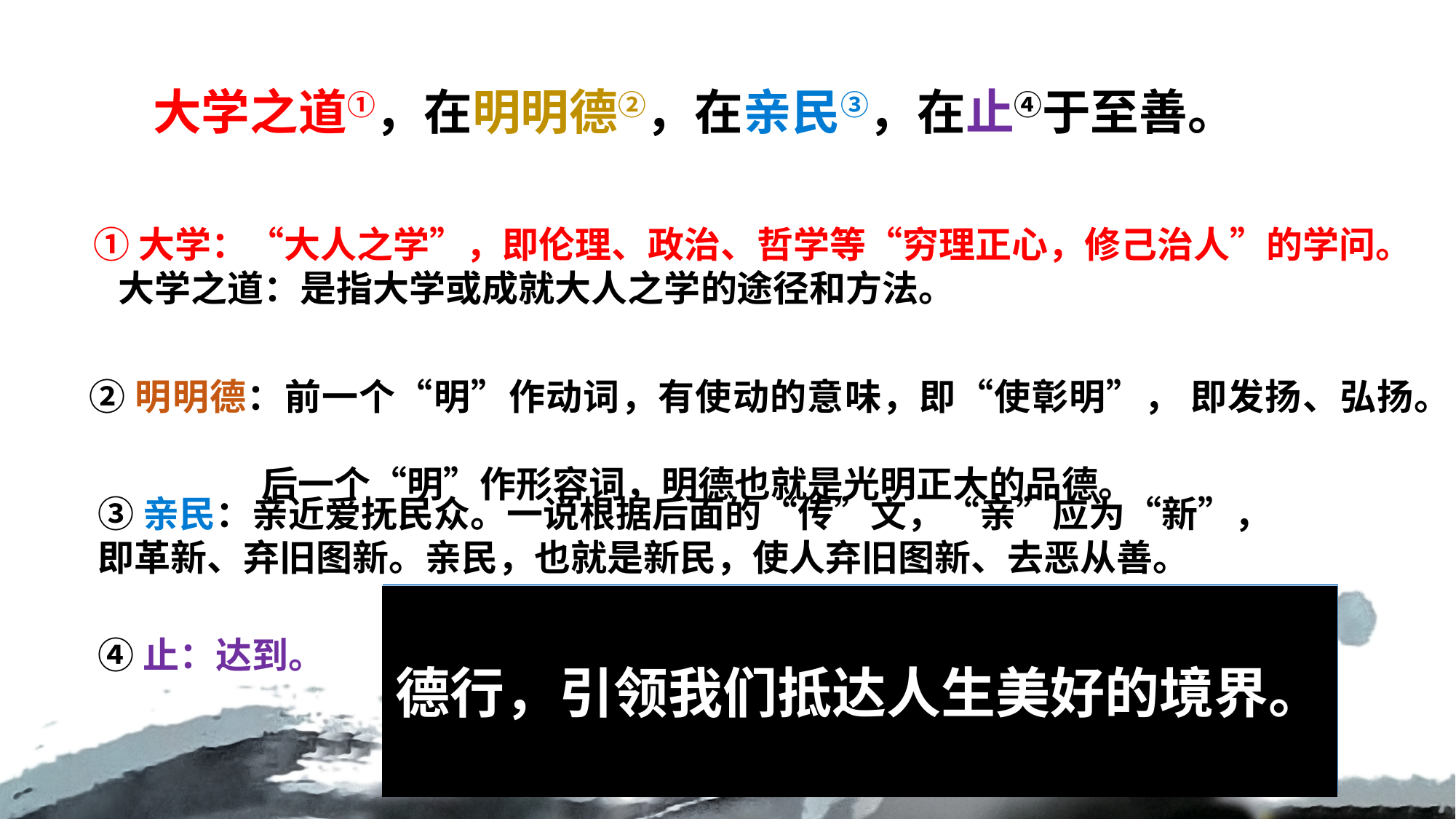

大学之道①，在明明德②，在亲民③，在止④于至善。
①大学：“大人之学”，即伦理、政治、哲学等“穷理正心，修己治人”的学问。
  大学之道：是指大学或成就大人之学的途径和方法。
②明明德：前一个“明”作动词，有使动的意味，即“使彰明”， 即发扬、弘扬。
                    后一个“明”作形容词，明德也就是光明正大的品德。
③亲民：亲近爱抚民众。一说根据后面的“传”文，“亲”应为“新”，即革新、弃旧图新。亲民，也就是新民，使人弃旧图新、去恶从善。
为人君，止于仁；为人臣，止于敬；为人子，止于孝；为人父，止于慈；与国人交，止于信。——《大学》
德行，引领我们抵达人生美好的境界。
④止：达到。